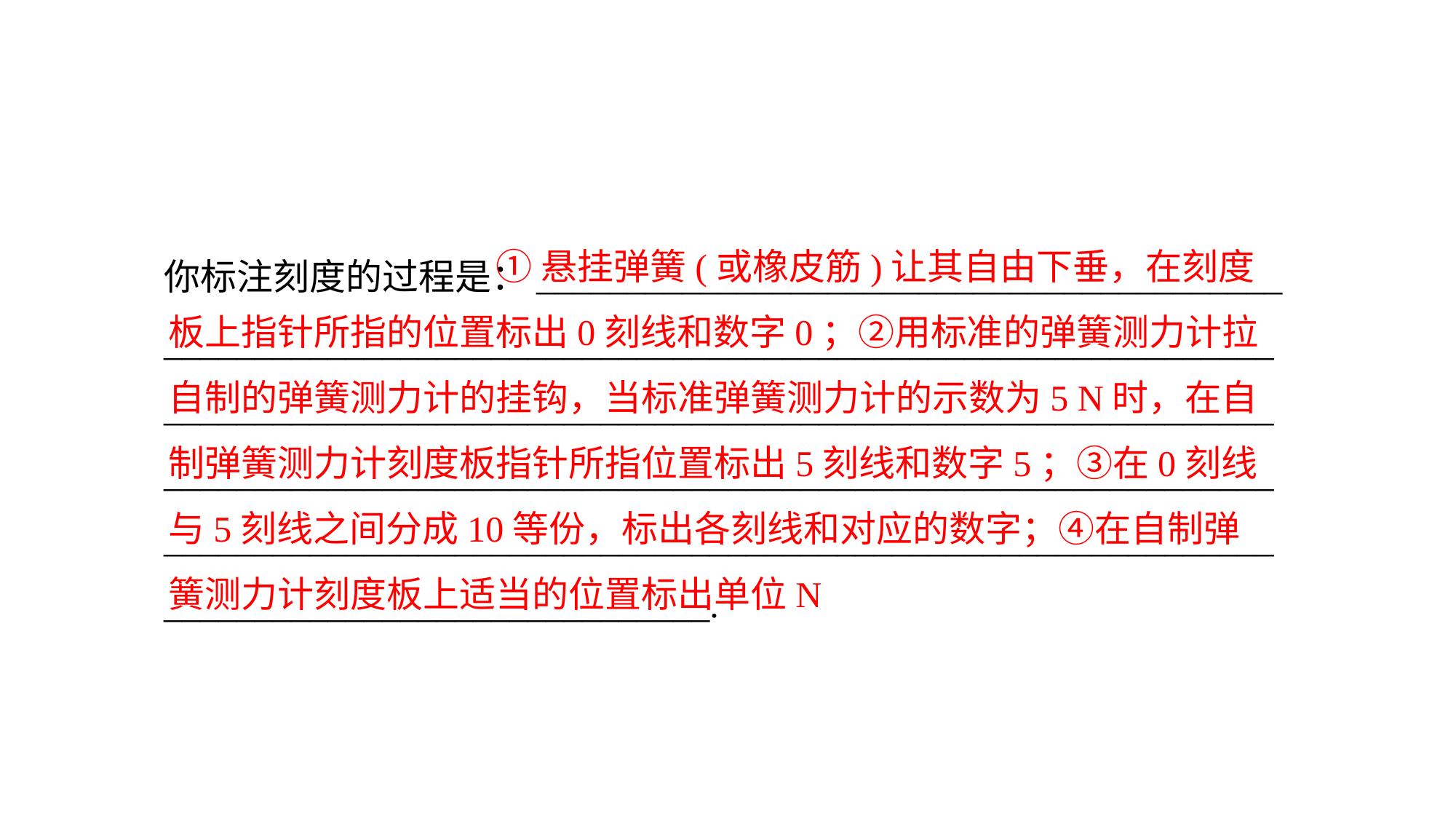

①悬挂弹簧(或橡皮筋)让其自由下垂，在刻度板上指针所指的位置标出0刻线和数字0；②用标准的弹簧测力计拉自制的弹簧测力计的挂钩，当标准弹簧测力计的示数为5 N时，在自制弹簧测力计刻度板指针所指位置标出5刻线和数字5；③在0刻线与5刻线之间分成10等份，标出各刻线和对应的数字；④在自制弹簧测力计刻度板上适当的位置标出单位N
你标注刻度的过程是：_________________________________________
__________________________________________________________________________________________________________________________________________________________________________________________________________________________________________________________________________________.